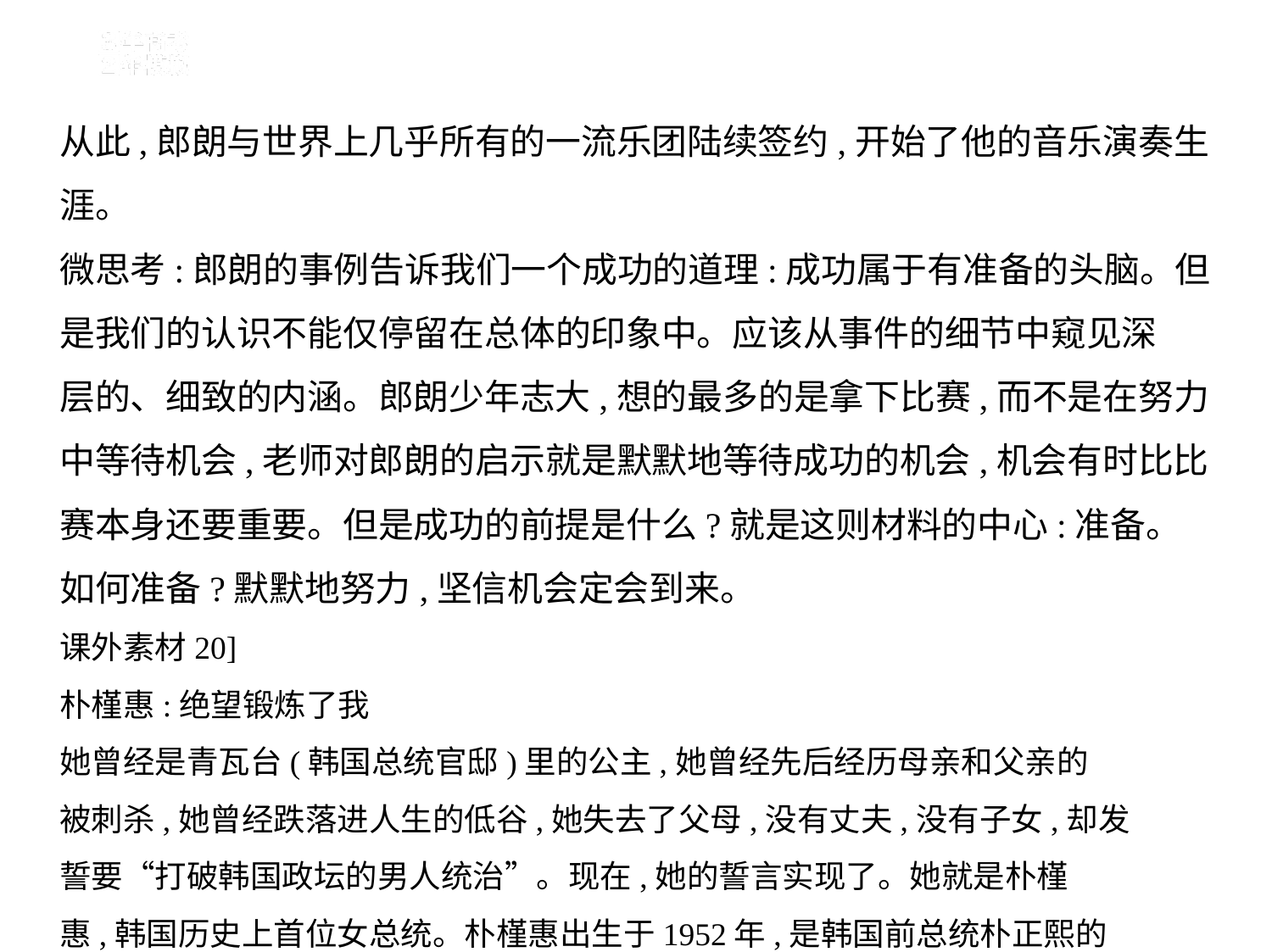

从此,郎朗与世界上几乎所有的一流乐团陆续签约,开始了他的音乐演奏生涯。
微思考:郎朗的事例告诉我们一个成功的道理:成功属于有准备的头脑。但
是我们的认识不能仅停留在总体的印象中。应该从事件的细节中窥见深
层的、细致的内涵。郎朗少年志大,想的最多的是拿下比赛,而不是在努力
中等待机会,老师对郎朗的启示就是默默地等待成功的机会,机会有时比比
赛本身还要重要。但是成功的前提是什么?就是这则材料的中心:准备。
如何准备?默默地努力,坚信机会定会到来。
课外素材20]
朴槿惠:绝望锻炼了我
她曾经是青瓦台(韩国总统官邸)里的公主,她曾经先后经历母亲和父亲的
被刺杀,她曾经跌落进人生的低谷,她失去了父母,没有丈夫,没有子女,却发
誓要“打破韩国政坛的男人统治”。现在,她的誓言实现了。她就是朴槿
惠,韩国历史上首位女总统。朴槿惠出生于1952年,是韩国前总统朴正熙的